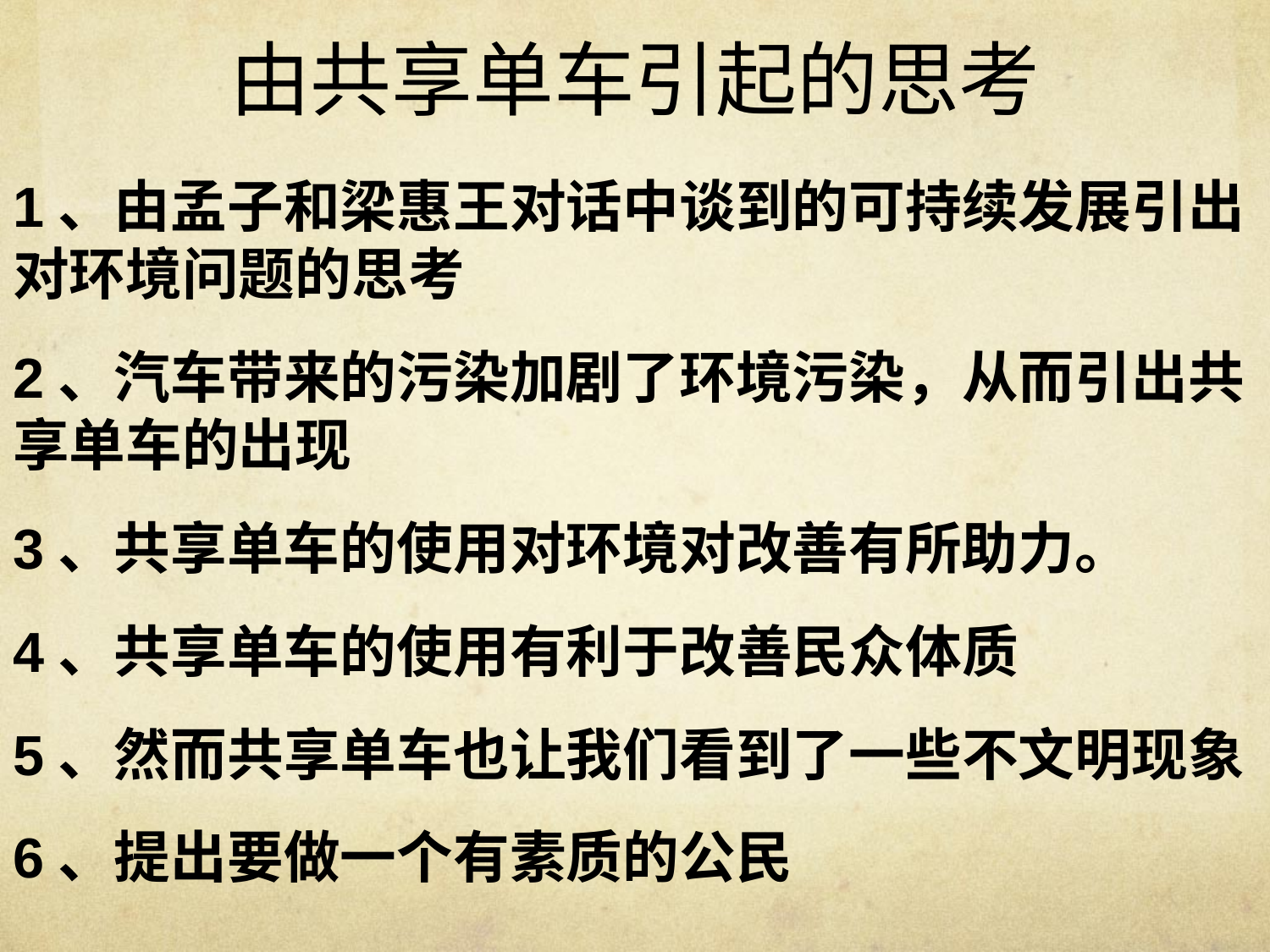

# 由共享单车引起的思考
1、由孟子和梁惠王对话中谈到的可持续发展引出对环境问题的思考
2、汽车带来的污染加剧了环境污染，从而引出共享单车的出现
3、共享单车的使用对环境对改善有所助力。
4、共享单车的使用有利于改善民众体质
5、然而共享单车也让我们看到了一些不文明现象
6、提出要做一个有素质的公民